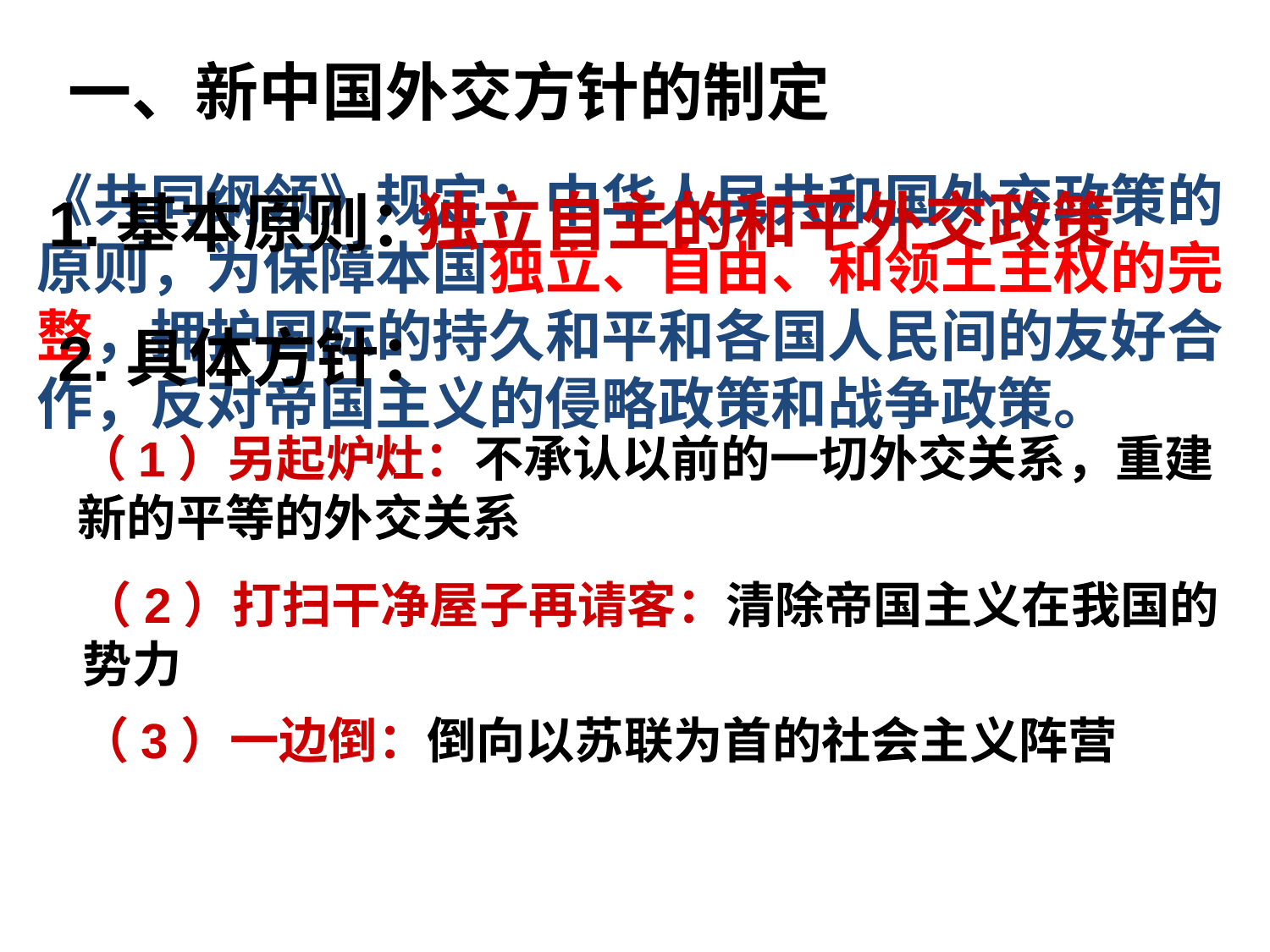

一、新中国外交方针的制定
《共同纲领》规定：中华人民共和国外交政策的原则，为保障本国独立、自由、和领土主权的完整，拥护国际的持久和平和各国人民间的友好合作，反对帝国主义的侵略政策和战争政策。
独立自主的和平外交政策
1.基本原则：
2.具体方针：
（1）另起炉灶：不承认以前的一切外交关系，重建新的平等的外交关系

（2）打扫干净屋子再请客：清除帝国主义在我国的势力
（3）一边倒：倒向以苏联为首的社会主义阵营